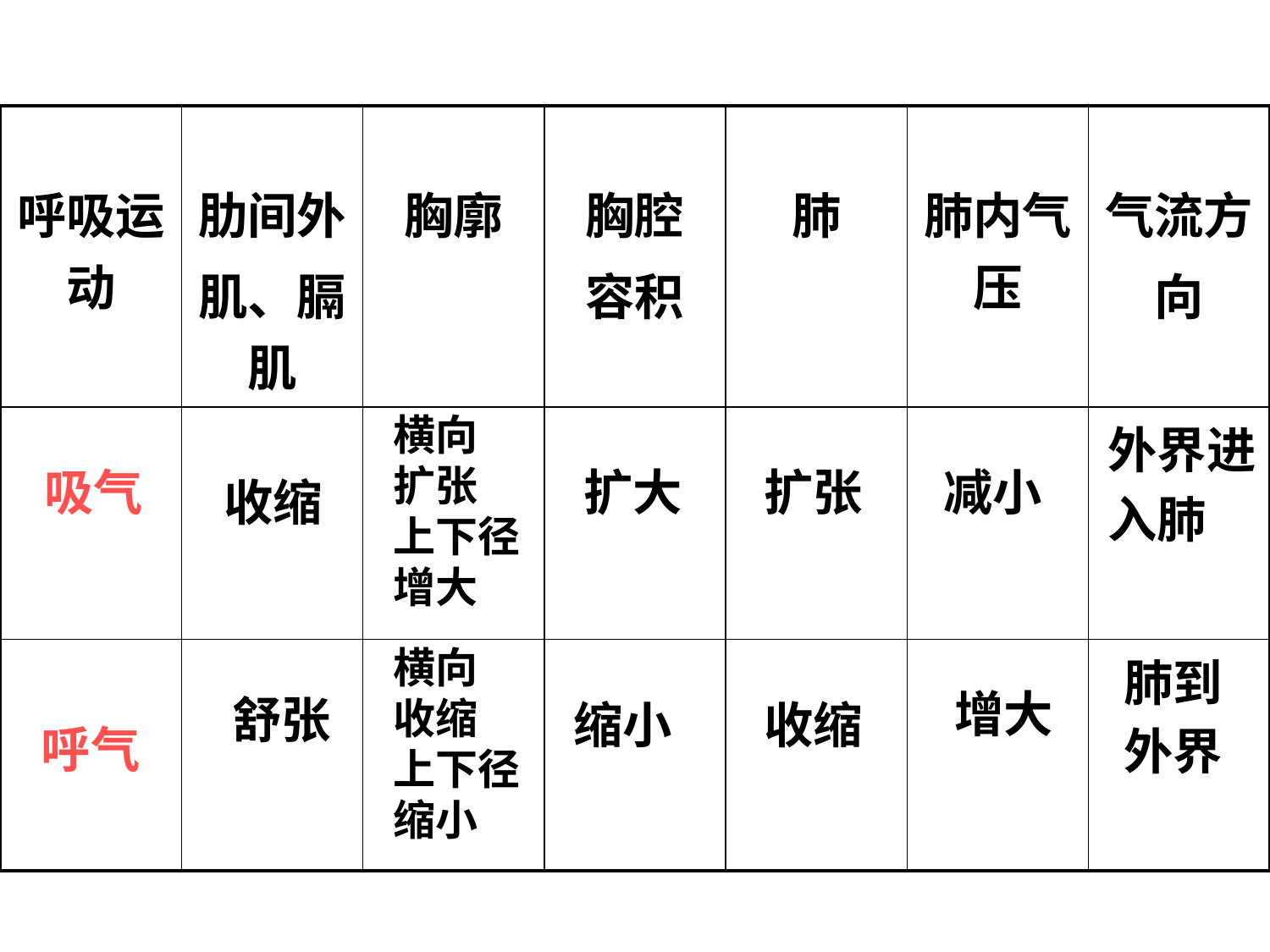

| 呼吸运动 | 肋间外 肌、膈肌 | 胸廓 | 胸腔 容积 | 肺 | 肺内气压 | 气流方 向 |
| --- | --- | --- | --- | --- | --- | --- |
|  |  |  |  |  |  |  |
| 呼气 |  |  |  |  |  |  |
横向
扩张
上下径增大
外界进
入肺

吸气
扩大
扩张
减小

收缩
横向
收缩
上下径缩小

肺到
外界

增大

舒张
缩小
收缩